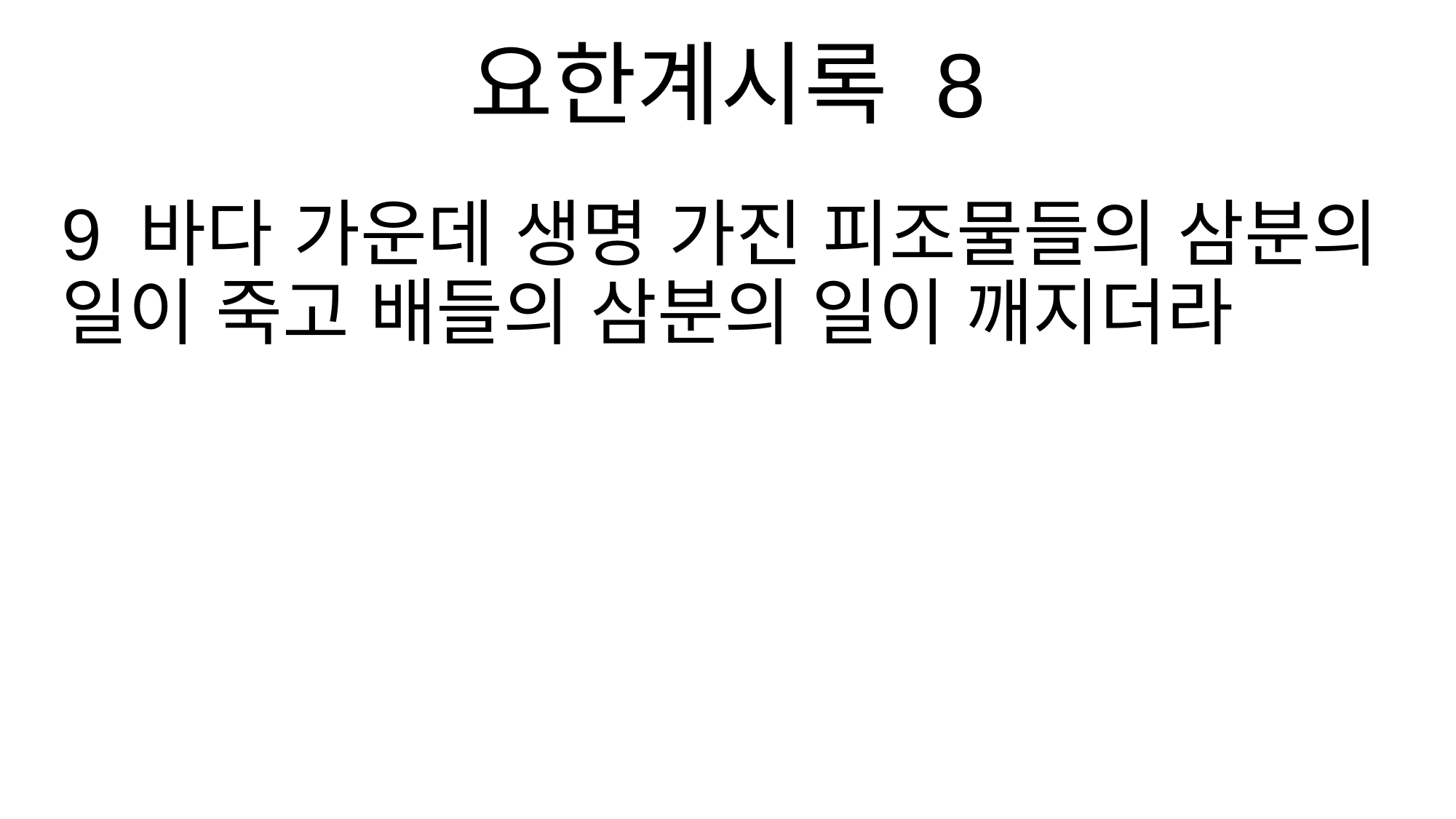

요한계시록 8
9 바다 가운데 생명 가진 피조물들의 삼분의 일이 죽고 배들의 삼분의 일이 깨지더라